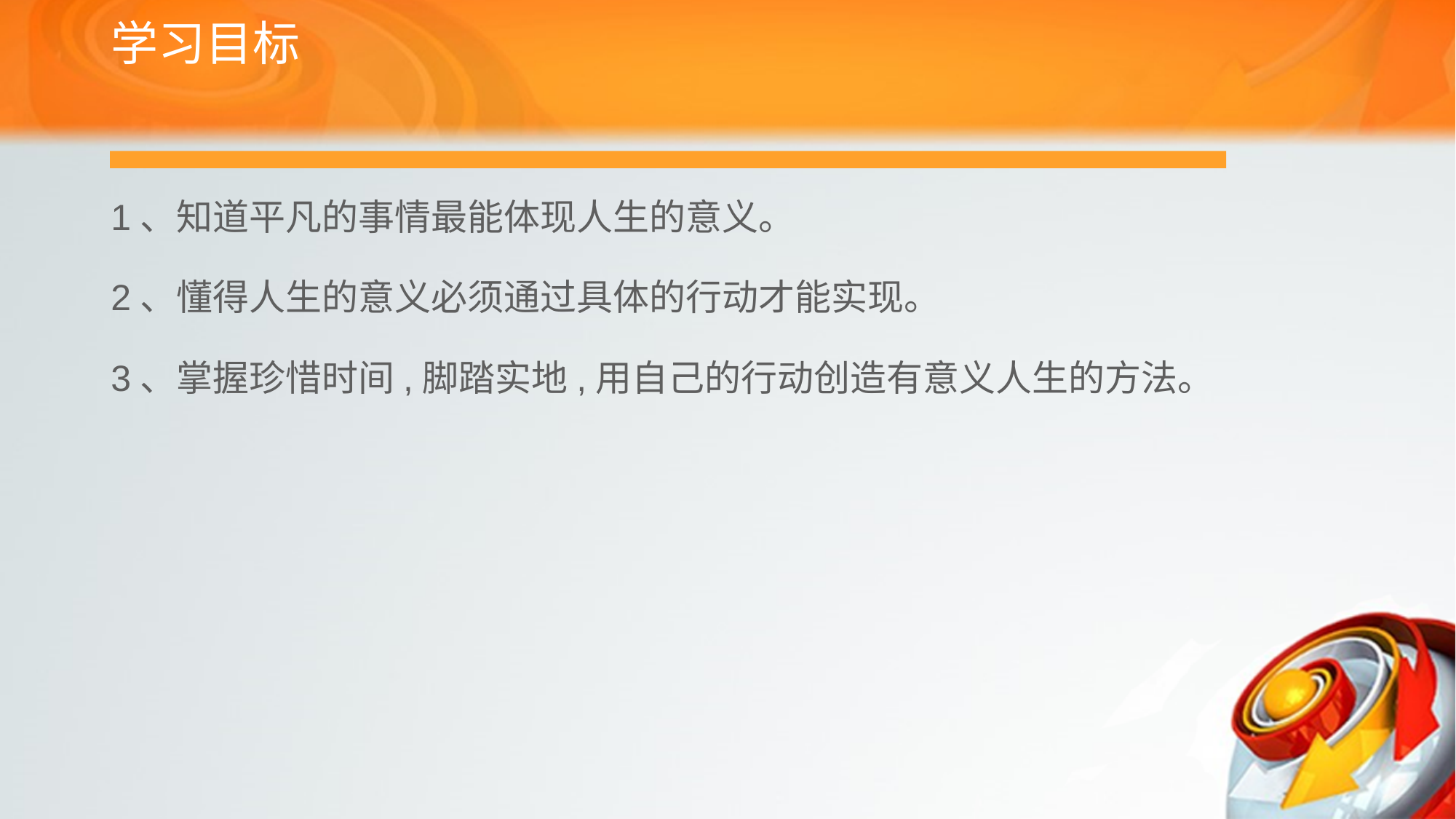

# 学习目标
1、知道平凡的事情最能体现人生的意义。
2、懂得人生的意义必须通过具体的行动才能实现。
3、掌握珍惜时间,脚踏实地,用自己的行动创造有意义人生的方法。